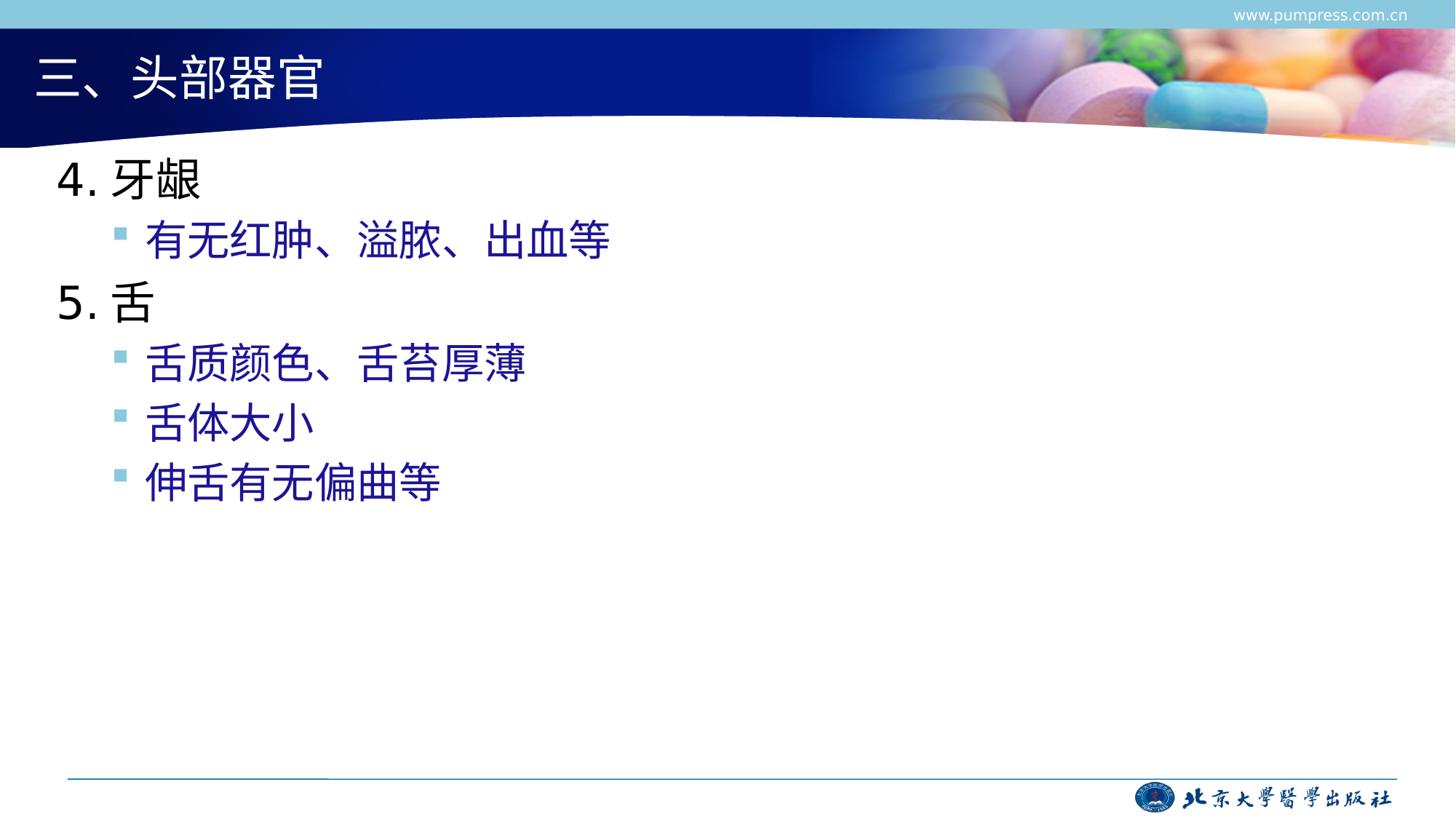

www.pumpress.com.cn
# 三、头部器官
4.牙龈
有无红肿、溢脓、出血等
5.舌
舌质颜色、舌苔厚薄
舌体大小
伸舌有无偏曲等